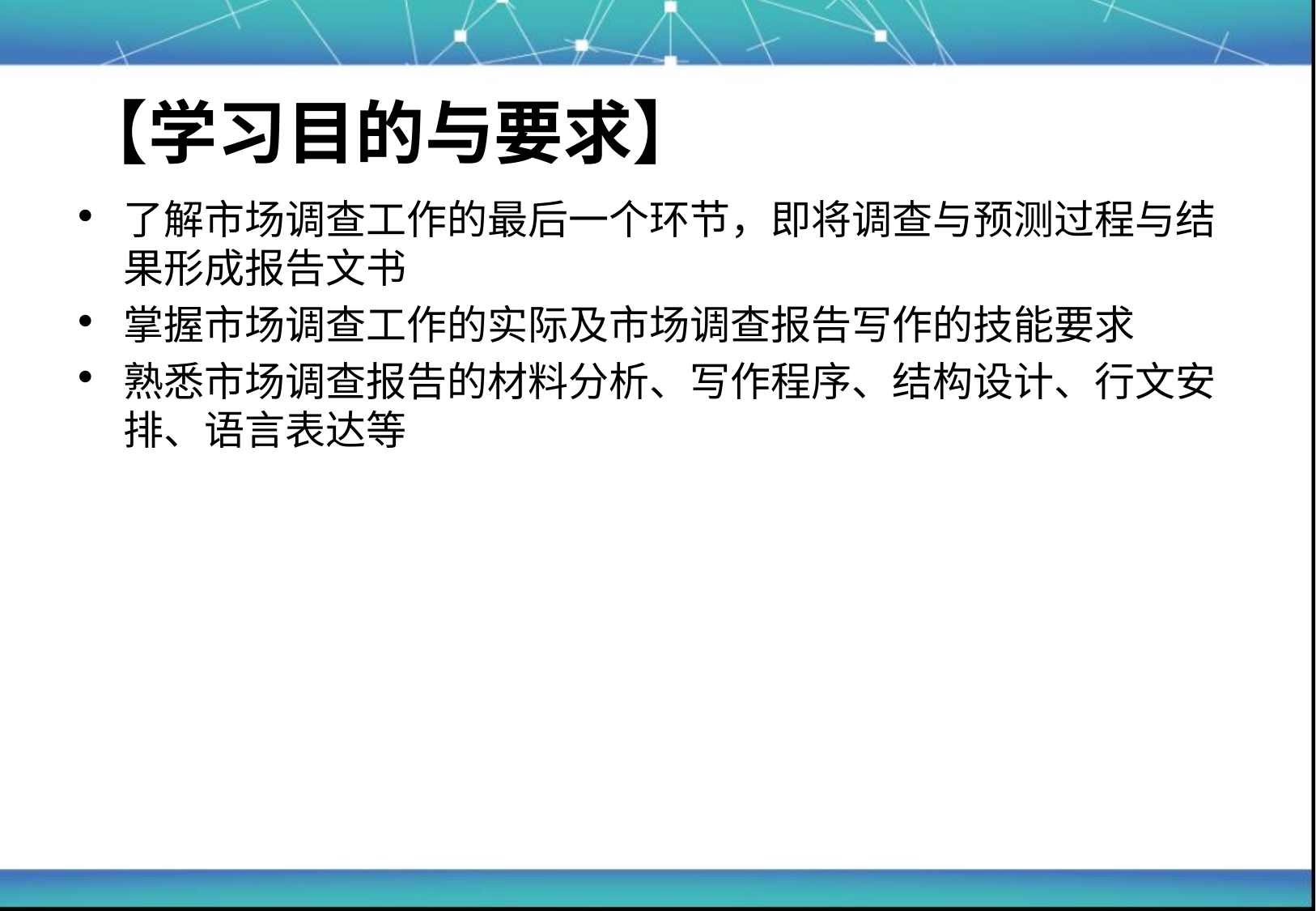

# 【学习目的与要求】
了解市场调查工作的最后一个环节，即将调查与预测过程与结果形成报告文书
掌握市场调查工作的实际及市场调查报告写作的技能要求
熟悉市场调查报告的材料分析、写作程序、结构设计、行文安排、语言表达等